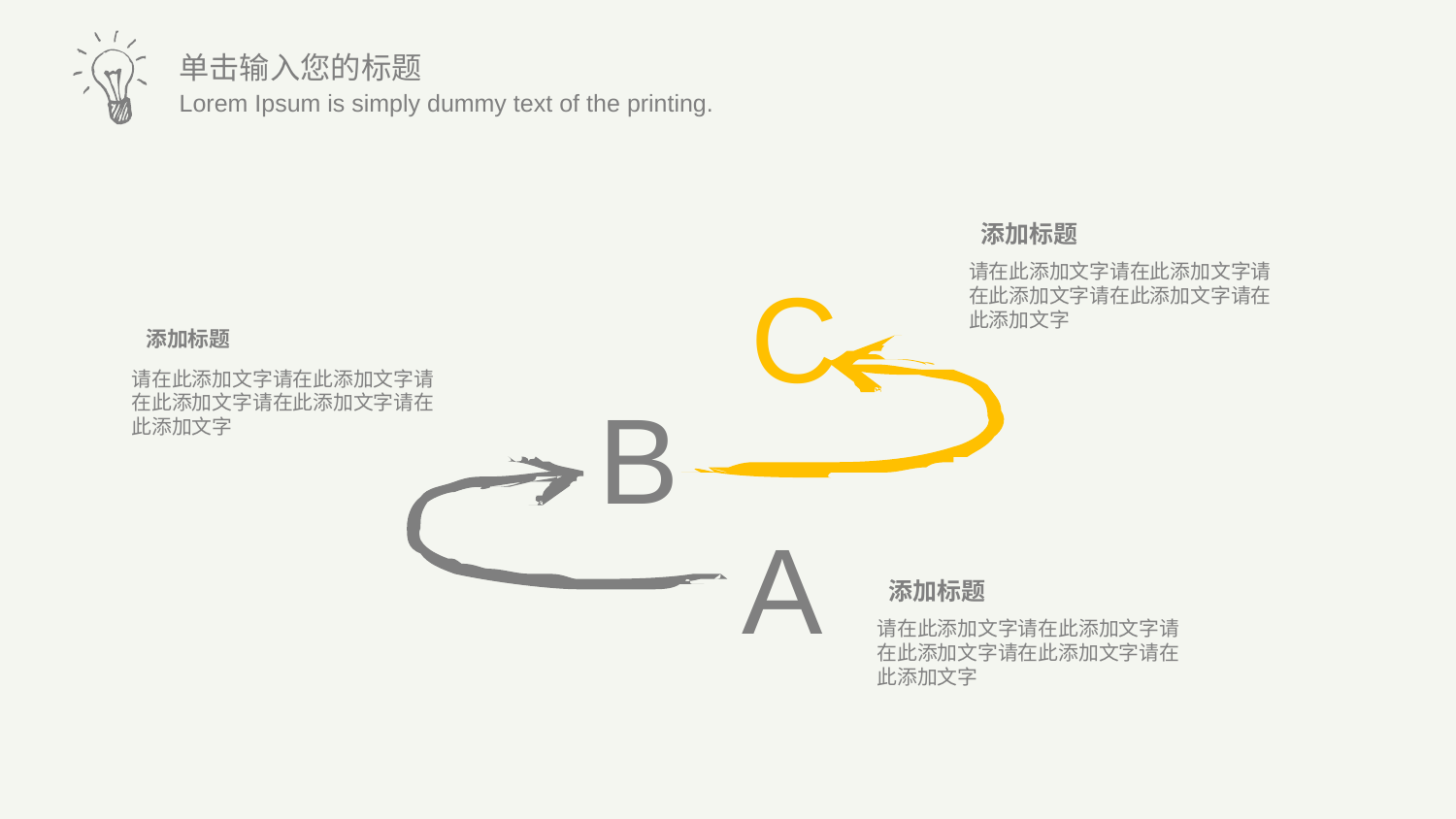

添加标题
请在此添加文字请在此添加文字请在此添加文字请在此添加文字请在此添加文字
C
添加标题
请在此添加文字请在此添加文字请在此添加文字请在此添加文字请在此添加文字

B

A
添加标题
请在此添加文字请在此添加文字请在此添加文字请在此添加文字请在此添加文字